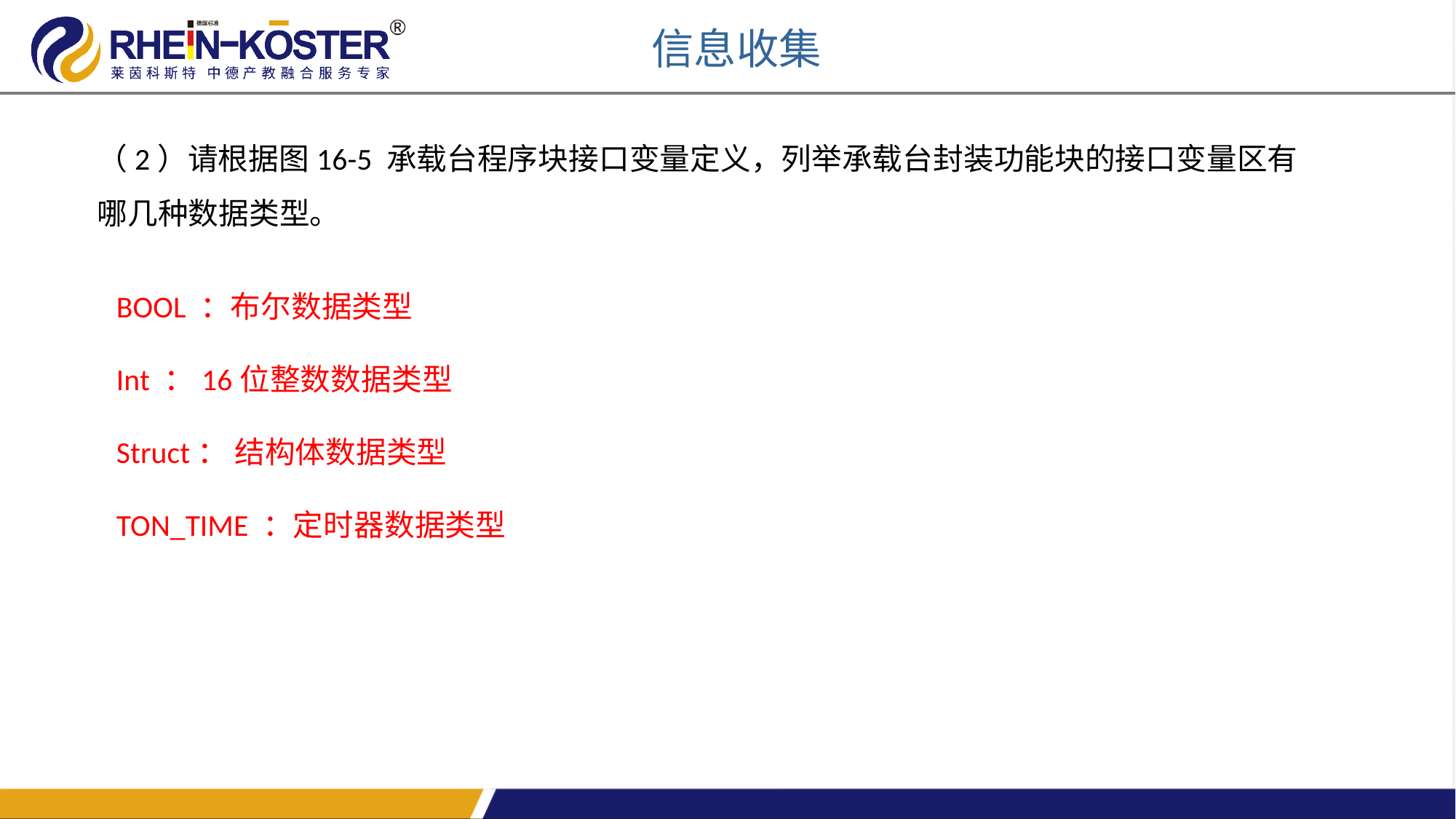

信息收集
（2）请根据图16-5 承载台程序块接口变量定义，列举承载台封装功能块的接口变量区有哪几种数据类型。
BOOL ：布尔数据类型
Int ：16位整数数据类型
Struct： 结构体数据类型
TON_TIME ：定时器数据类型